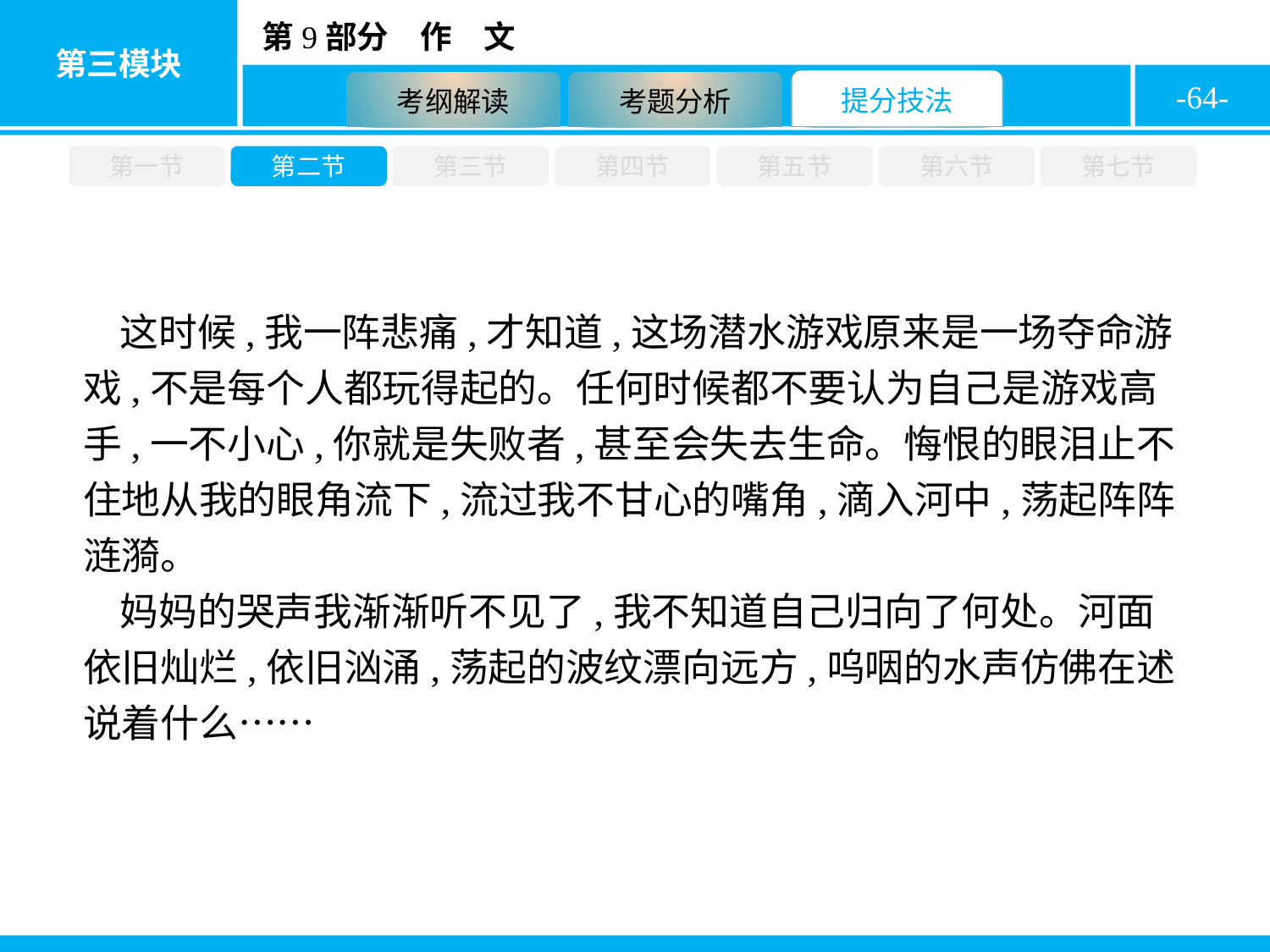

-64-
第一节
第二节
第三节
第四节
第五节
第六节
第七节
这时候,我一阵悲痛,才知道,这场潜水游戏原来是一场夺命游戏,不是每个人都玩得起的。任何时候都不要认为自己是游戏高手,一不小心,你就是失败者,甚至会失去生命。悔恨的眼泪止不住地从我的眼角流下,流过我不甘心的嘴角,滴入河中,荡起阵阵涟漪。
妈妈的哭声我渐渐听不见了,我不知道自己归向了何处。河面依旧灿烂,依旧汹涌,荡起的波纹漂向远方,呜咽的水声仿佛在述说着什么……